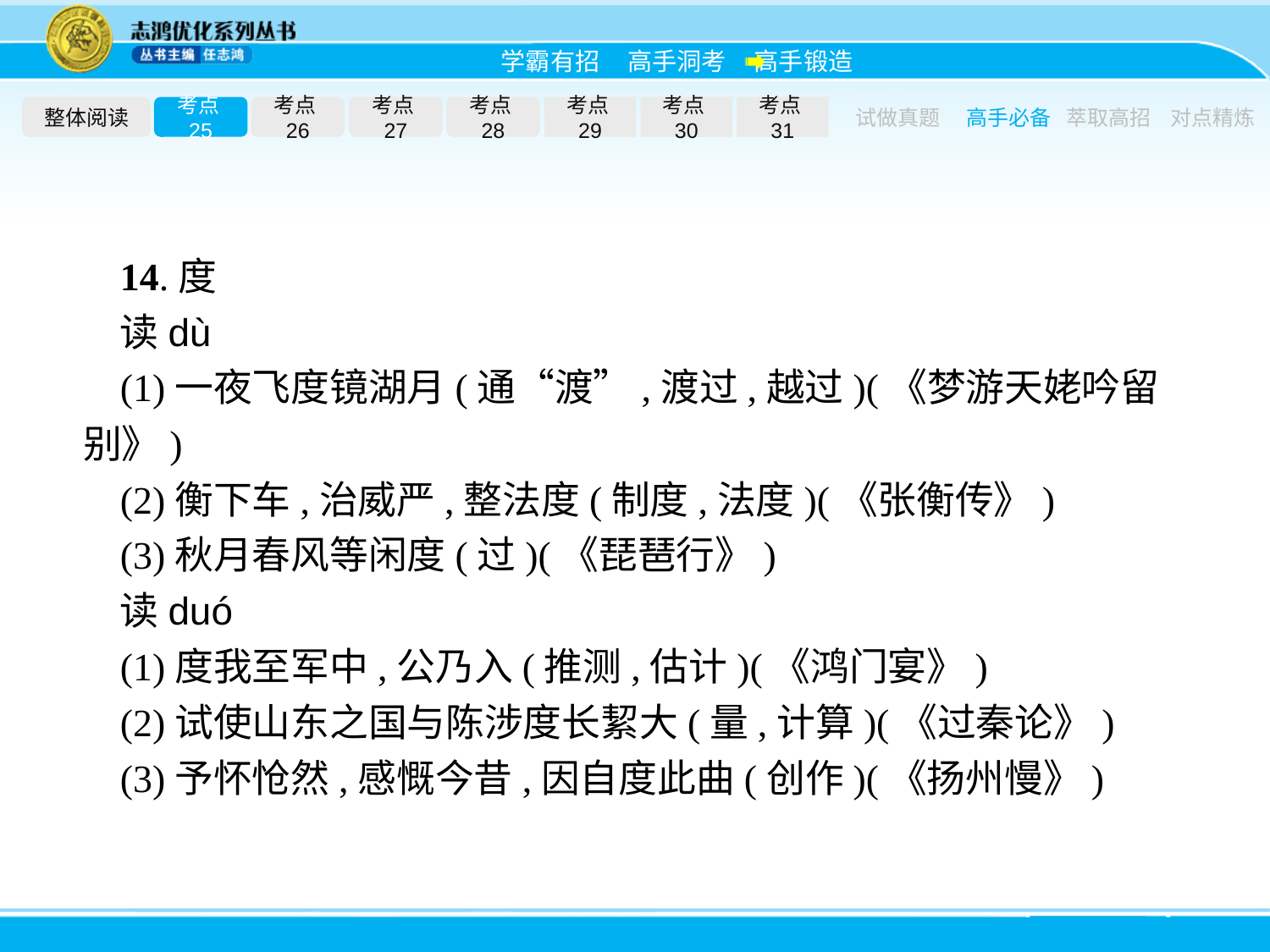

整体阅读
考点25
考点26
考点27
考点28
考点29
考点30
考点31
试做真题
高手必备
萃取高招
对点精炼
14.度
读dù
(1)一夜飞度镜湖月(通“渡”,渡过,越过)(《梦游天姥吟留别》)
(2)衡下车,治威严,整法度(制度,法度)(《张衡传》)
(3)秋月春风等闲度(过)(《琵琶行》)
读duó
(1)度我至军中,公乃入(推测,估计)(《鸿门宴》)
(2)试使山东之国与陈涉度长絜大(量,计算)(《过秦论》)
(3)予怀怆然,感慨今昔,因自度此曲(创作)(《扬州慢》)